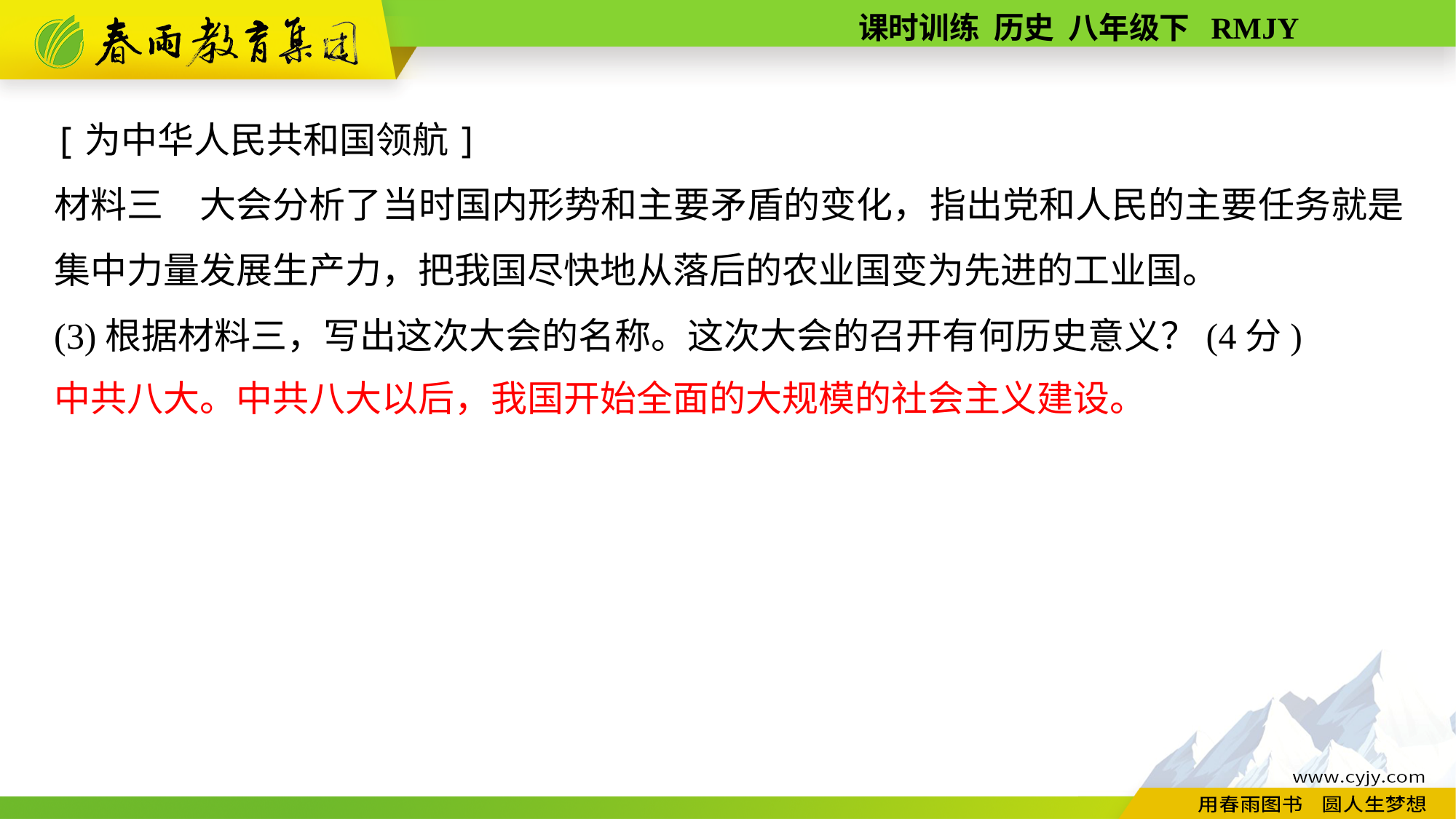

[为中华人民共和国领航]
材料三　大会分析了当时国内形势和主要矛盾的变化，指出党和人民的主要任务就是集中力量发展生产力，把我国尽快地从落后的农业国变为先进的工业国。
(3)根据材料三，写出这次大会的名称。这次大会的召开有何历史意义？(4分)
中共八大。中共八大以后，我国开始全面的大规模的社会主义建设。